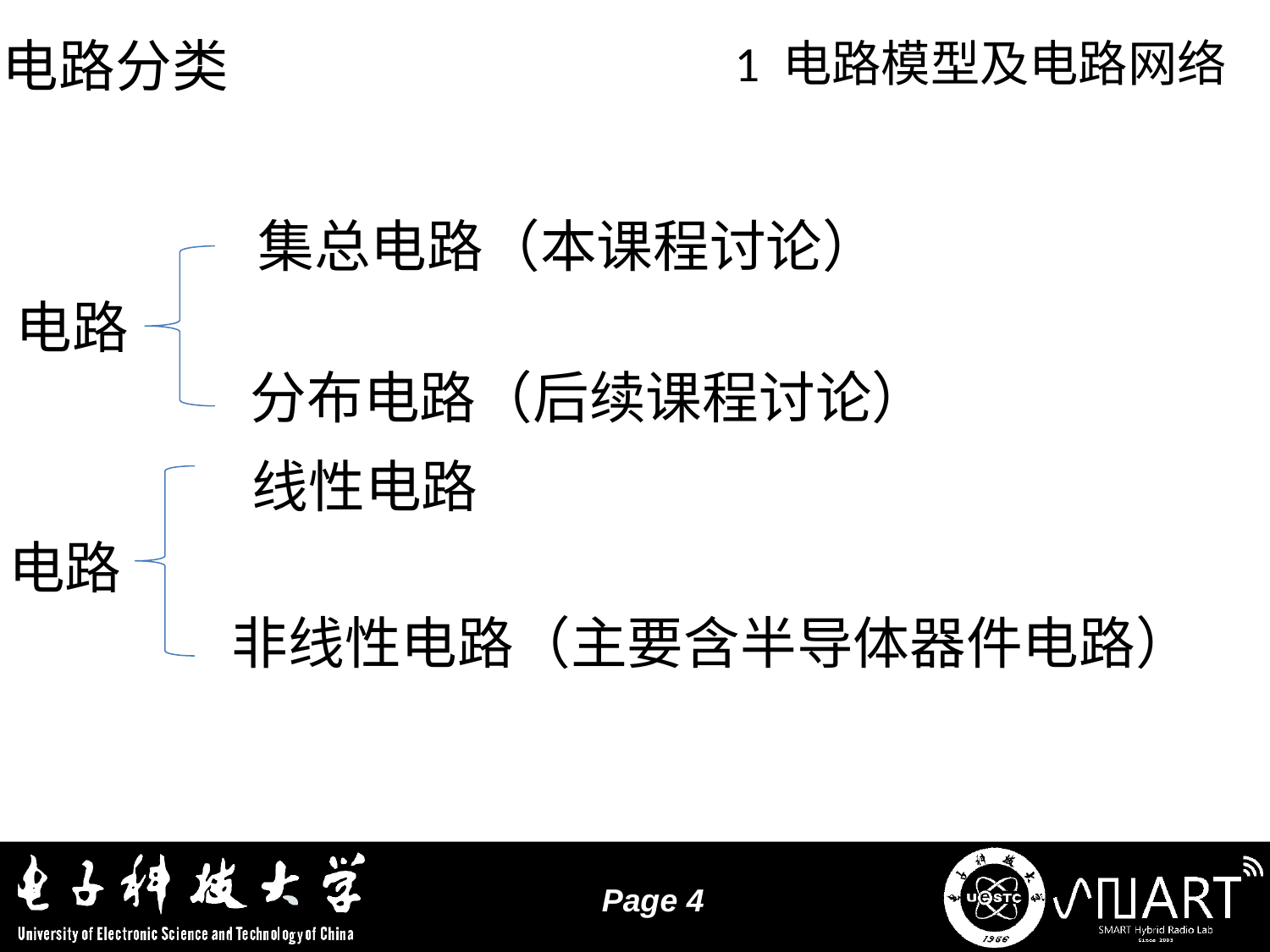

电路分类
1 电路模型及电路网络
集总电路（本课程讨论）

电路
分布电路（后续课程讨论）

线性电路

电路
非线性电路（主要含半导体器件电路）